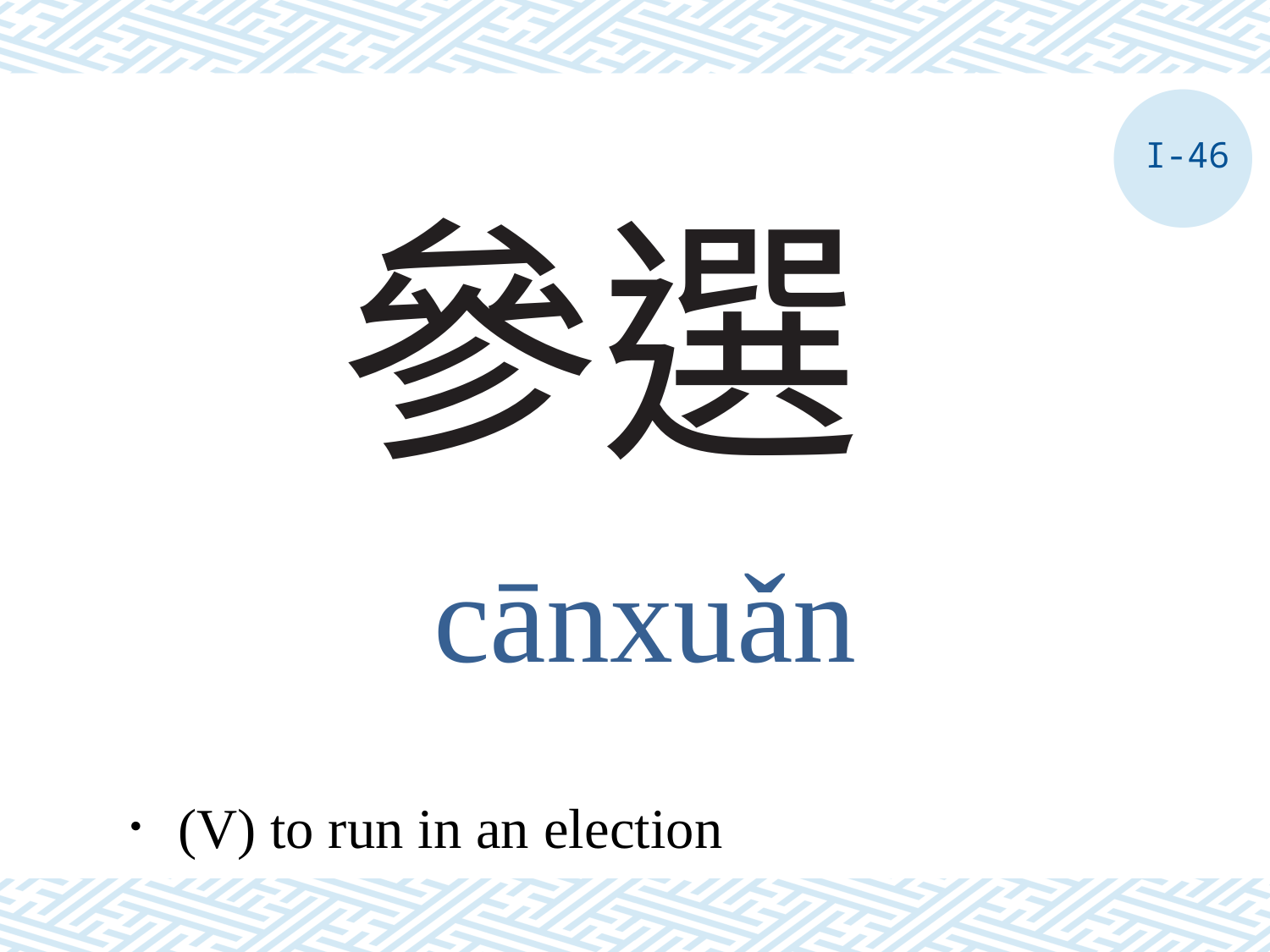

I-46

# 參選
cānxuǎn
．(V) to run in an election